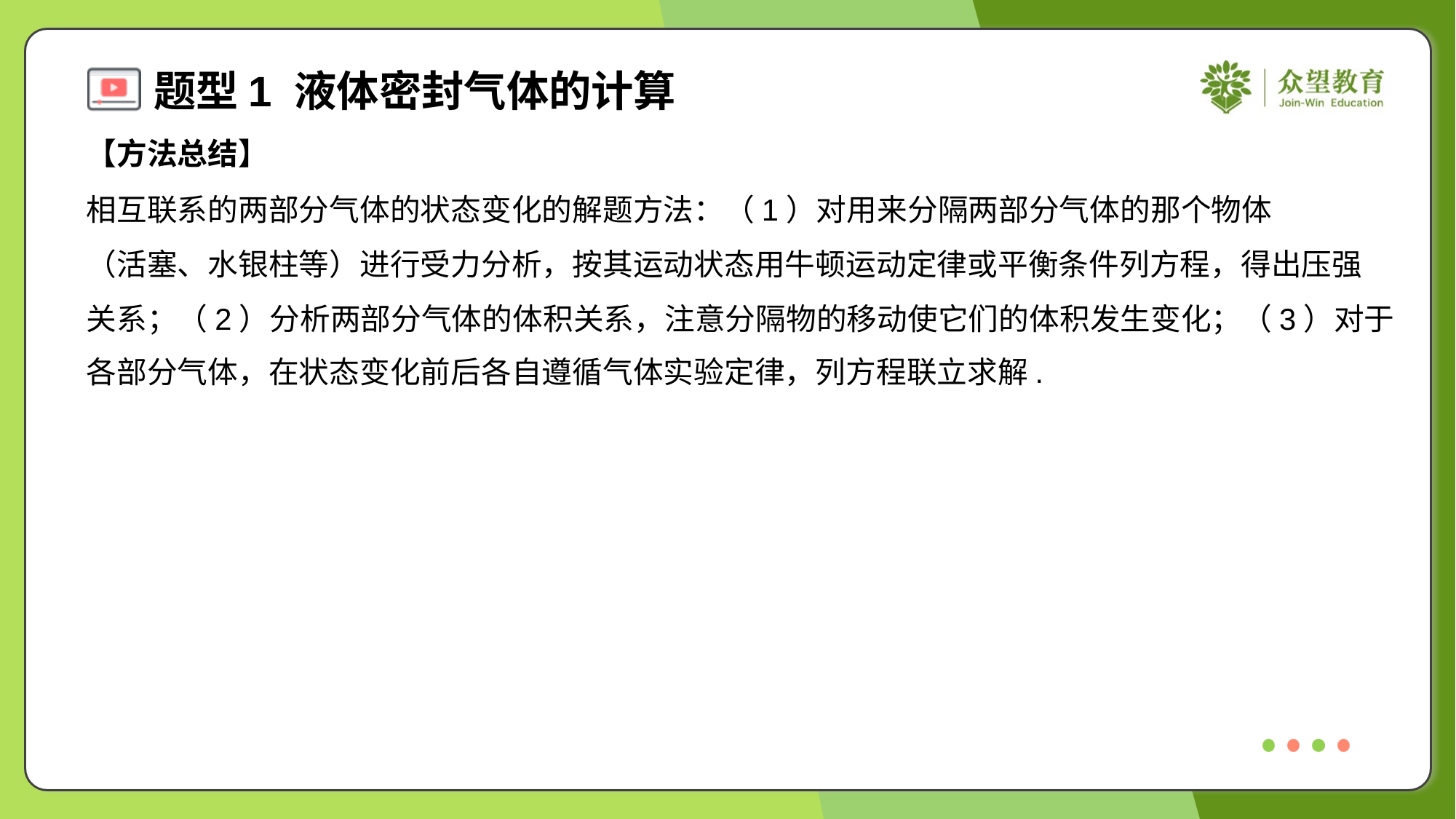

【方法总结】
相互联系的两部分气体的状态变化的解题方法：（1）对用来分隔两部分气体的那个物体
（活塞、水银柱等）进行受力分析，按其运动状态用牛顿运动定律或平衡条件列方程，得出压强
关系；（2）分析两部分气体的体积关系，注意分隔物的移动使它们的体积发生变化；（3）对于
各部分气体，在状态变化前后各自遵循气体实验定律，列方程联立求解.